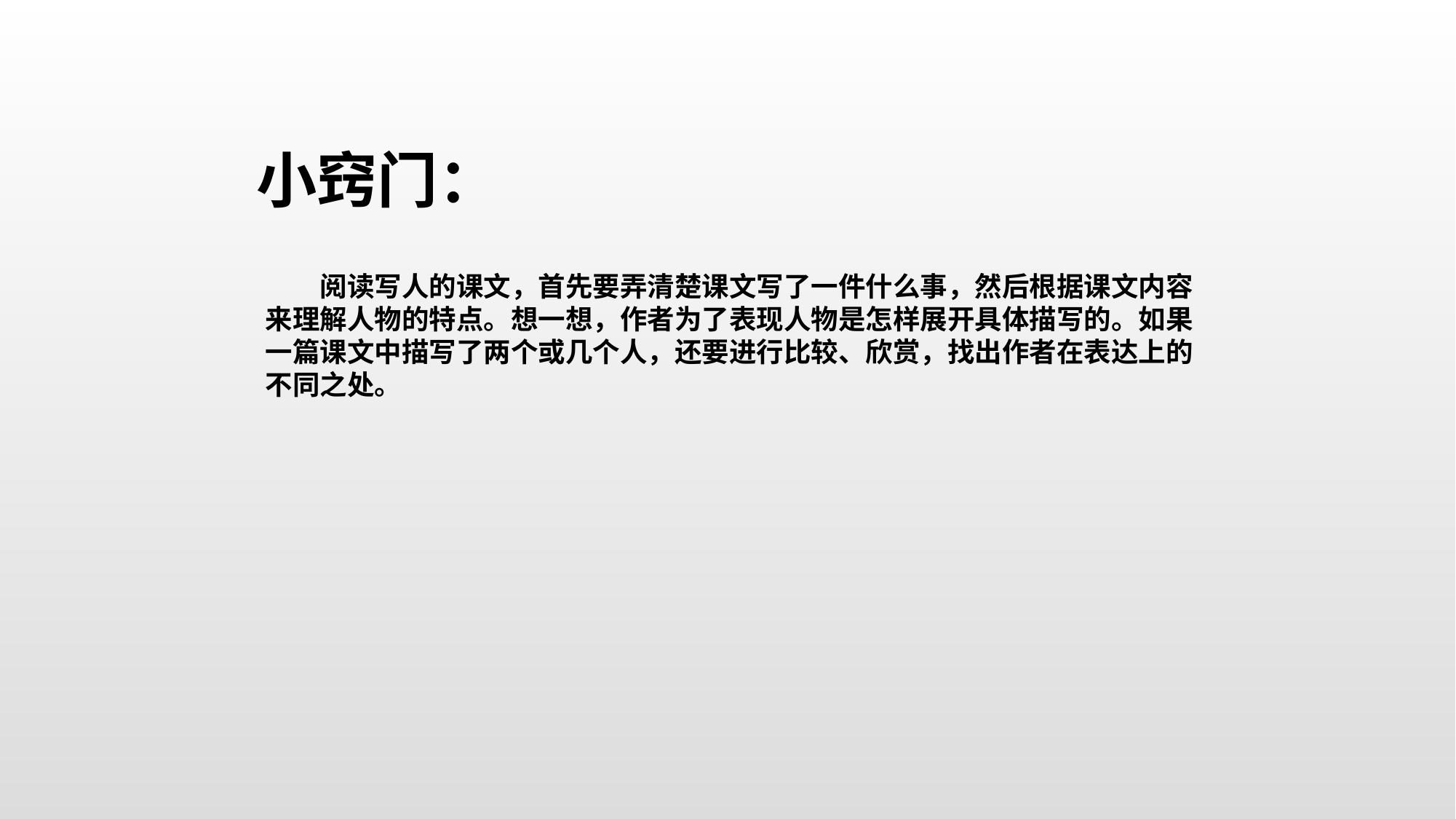

小窍门：
　　阅读写人的课文，首先要弄清楚课文写了一件什么事，然后根据课文内容来理解人物的特点。想一想，作者为了表现人物是怎样展开具体描写的。如果一篇课文中描写了两个或几个人，还要进行比较、欣赏，找出作者在表达上的不同之处。